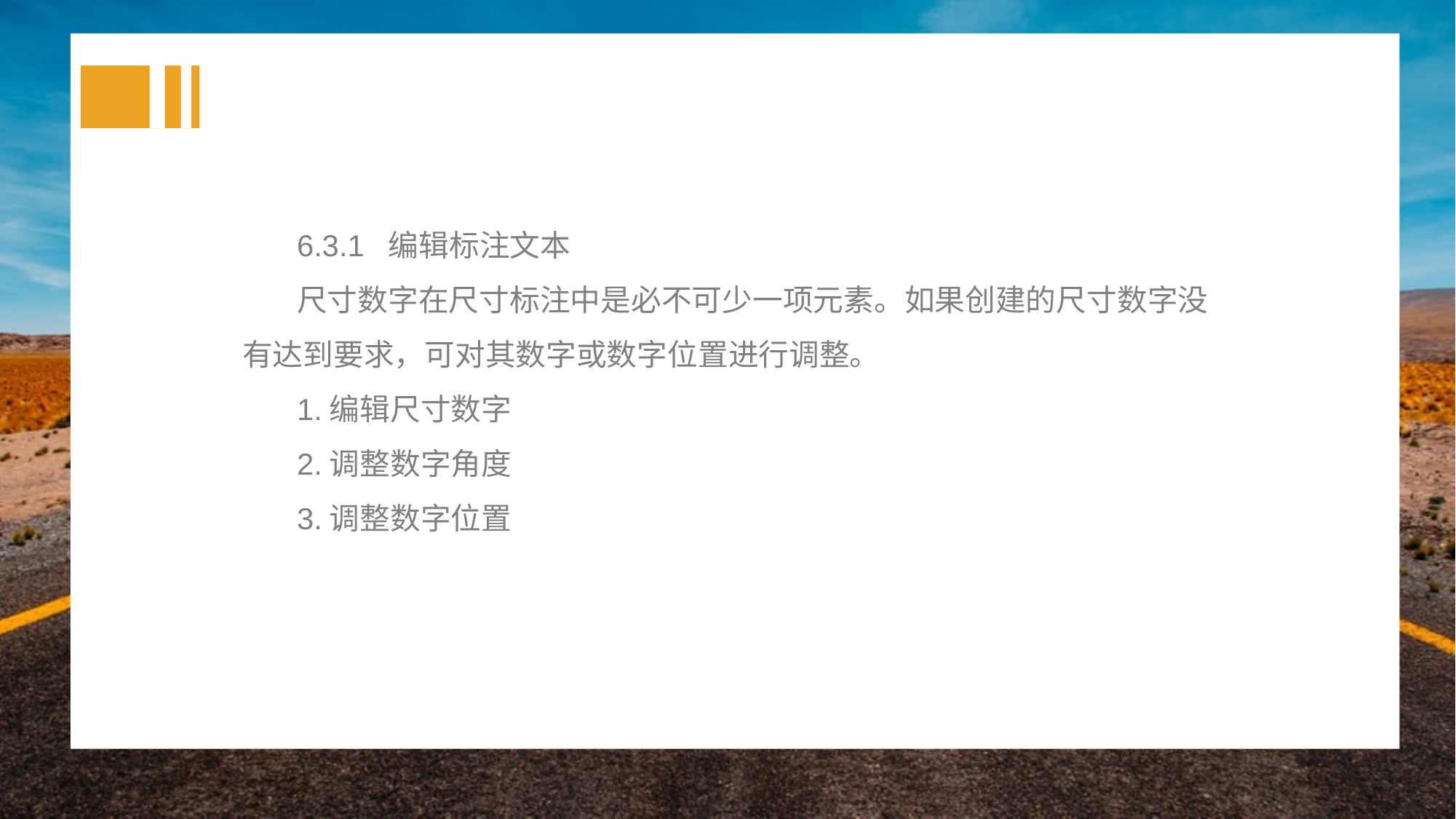

6.3.1  编辑标注文本
尺寸数字在尺寸标注中是必不可少一项元素。如果创建的尺寸数字没有达到要求，可对其数字或数字位置进行调整。
1.编辑尺寸数字
2.调整数字角度
3.调整数字位置